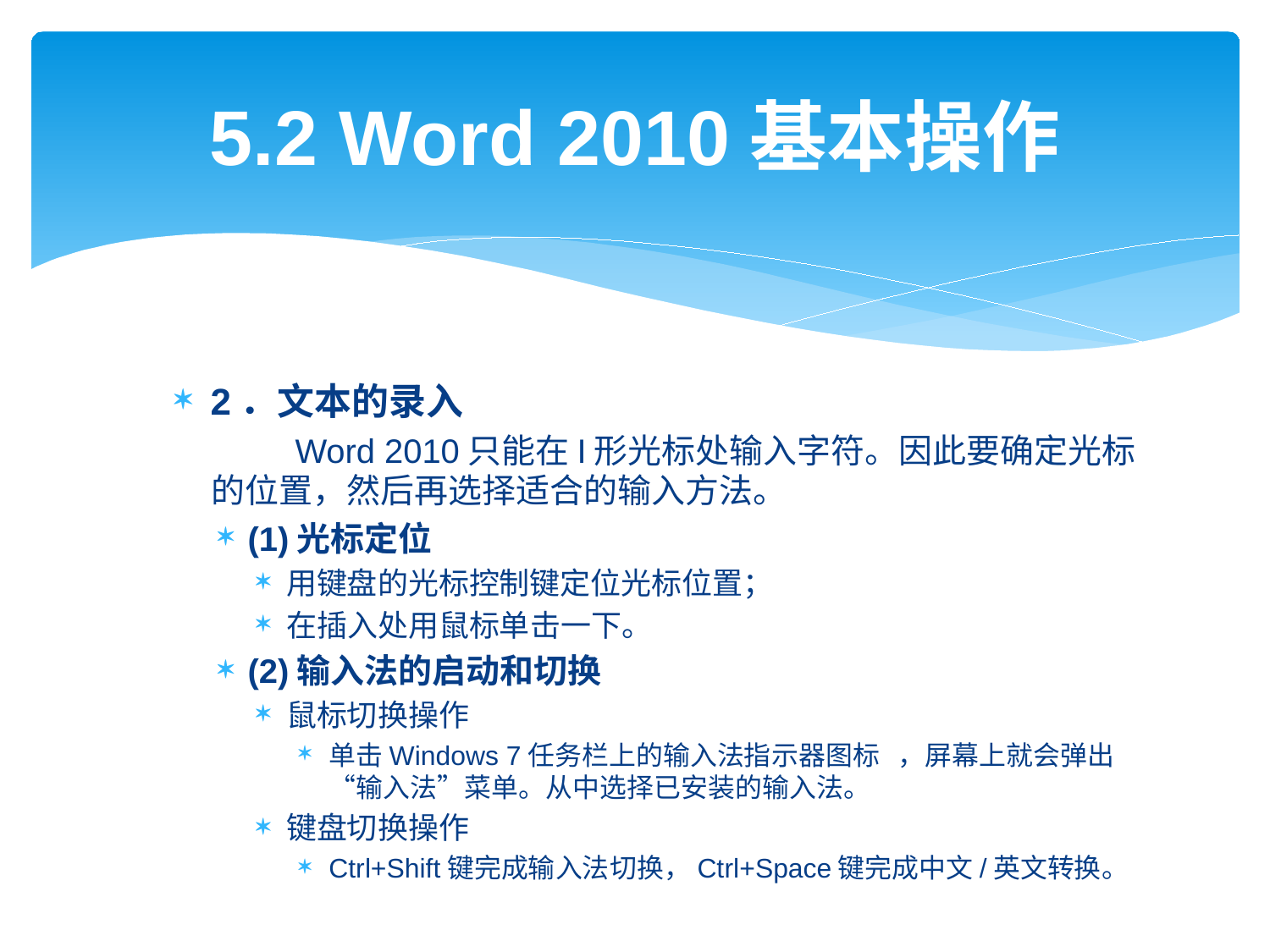

# 5.2 Word 2010基本操作
2．文本的录入
         Word 2010只能在I形光标处输入字符。因此要确定光标的位置，然后再选择适合的输入方法。
(1)光标定位
用键盘的光标控制键定位光标位置；
在插入处用鼠标单击一下。
(2)输入法的启动和切换
鼠标切换操作
单击Windows 7任务栏上的输入法指示器图标   ，屏幕上就会弹出“输入法”菜单。从中选择已安装的输入法。
键盘切换操作
Ctrl+Shift键完成输入法切换，Ctrl+Space键完成中文/英文转换。